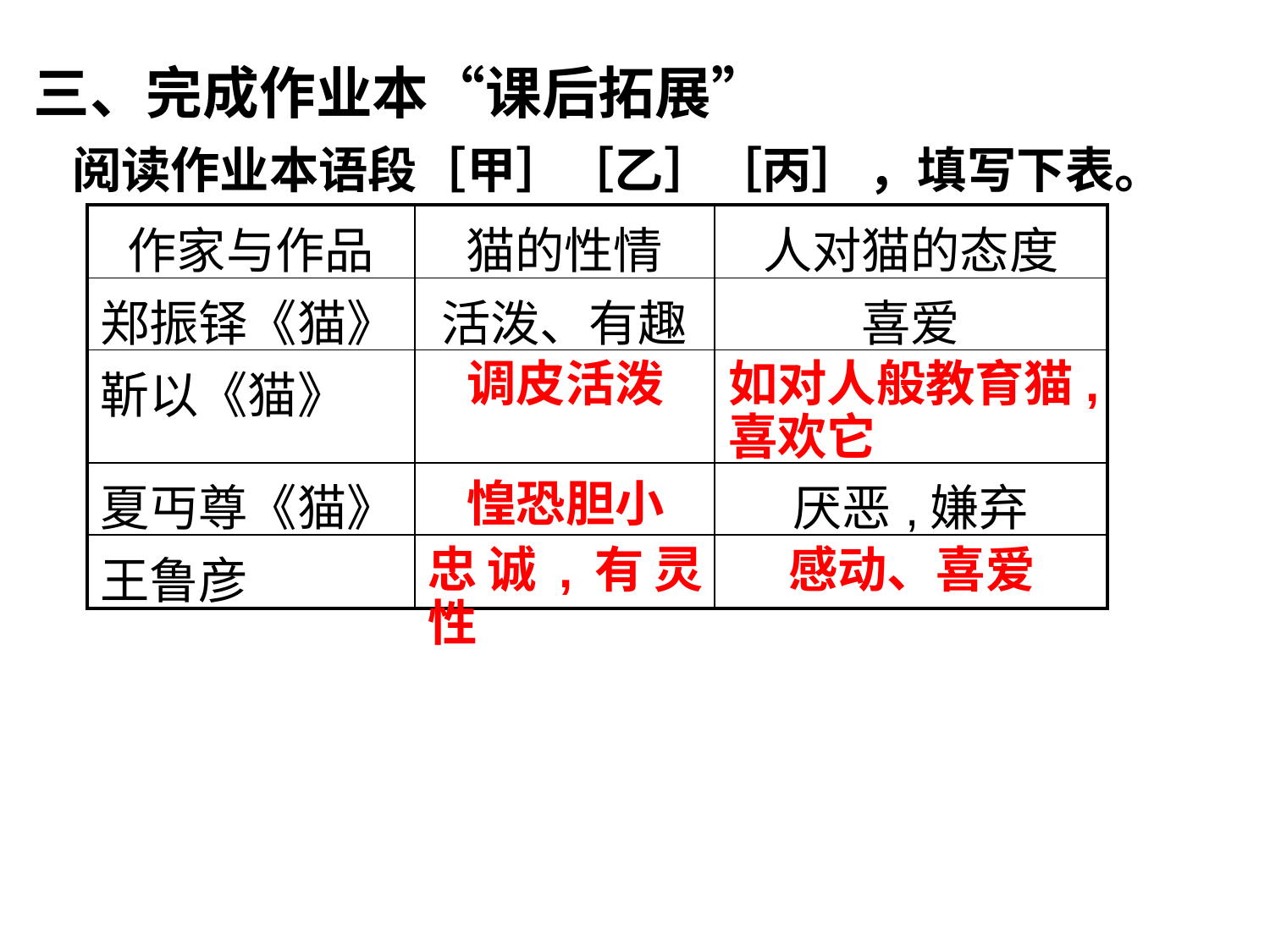

三、完成作业本“课后拓展”
   阅读作业本语段［甲］［乙］［丙］ ，填写下表。
| 作家与作品 | 猫的性情 | 人对猫的态度 |
| --- | --- | --- |
| 郑振铎《猫》 | 活泼、有趣 | 喜爱 |
| 靳以《猫》 |  |  |
| 夏丏尊《猫》 |  | 厌恶,嫌弃 |
| 王鲁彦 |  |  |
调皮活泼
如对人般教育猫,喜欢它
惶恐胆小
忠诚,有灵性
感动、喜爱